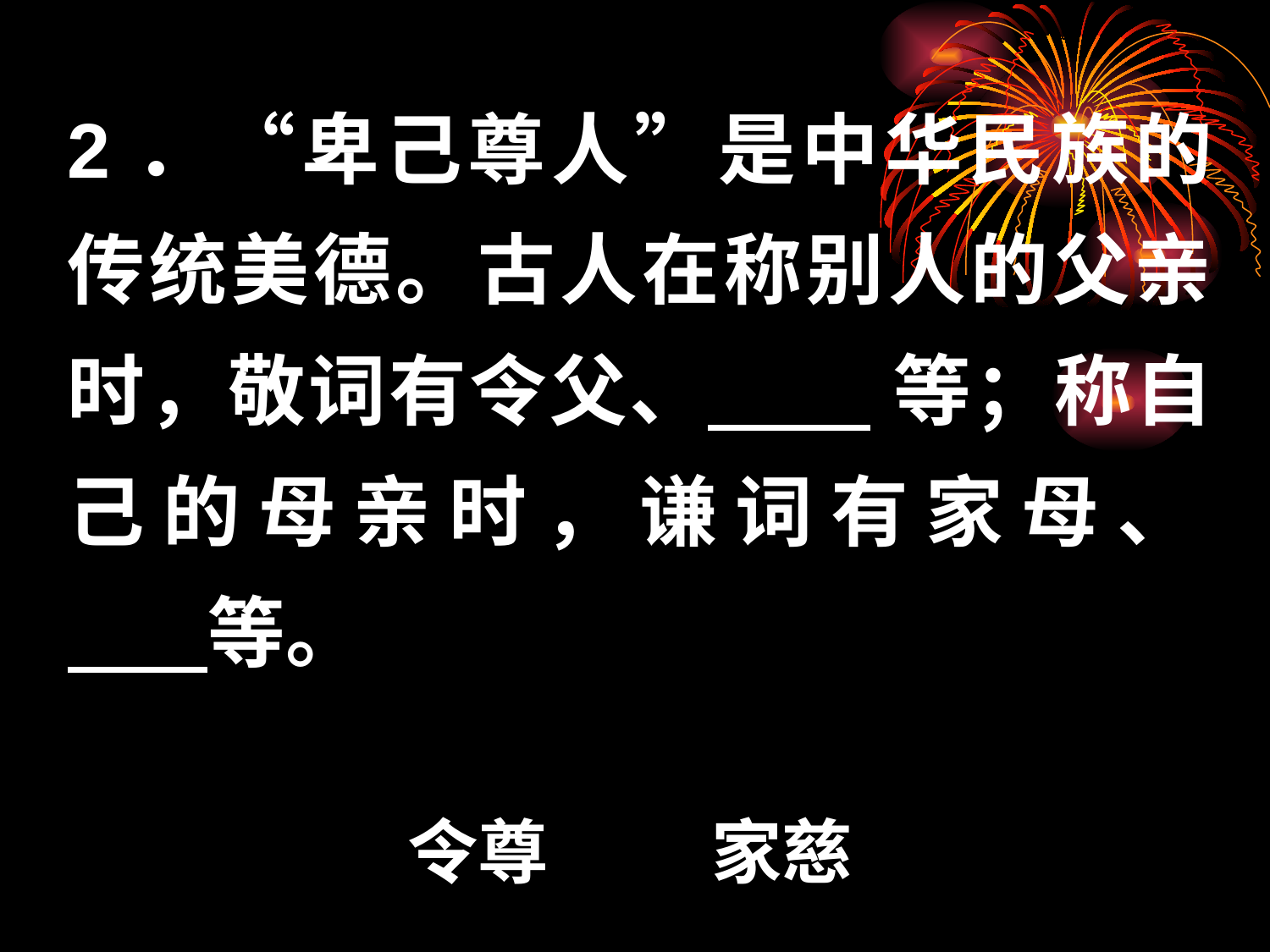

2．“卑己尊人”是中华民族的传统美德。古人在称别人的父亲时，敬词有令父、         等；称自己的母亲时，谦词有家母、
        等。

令尊
家慈